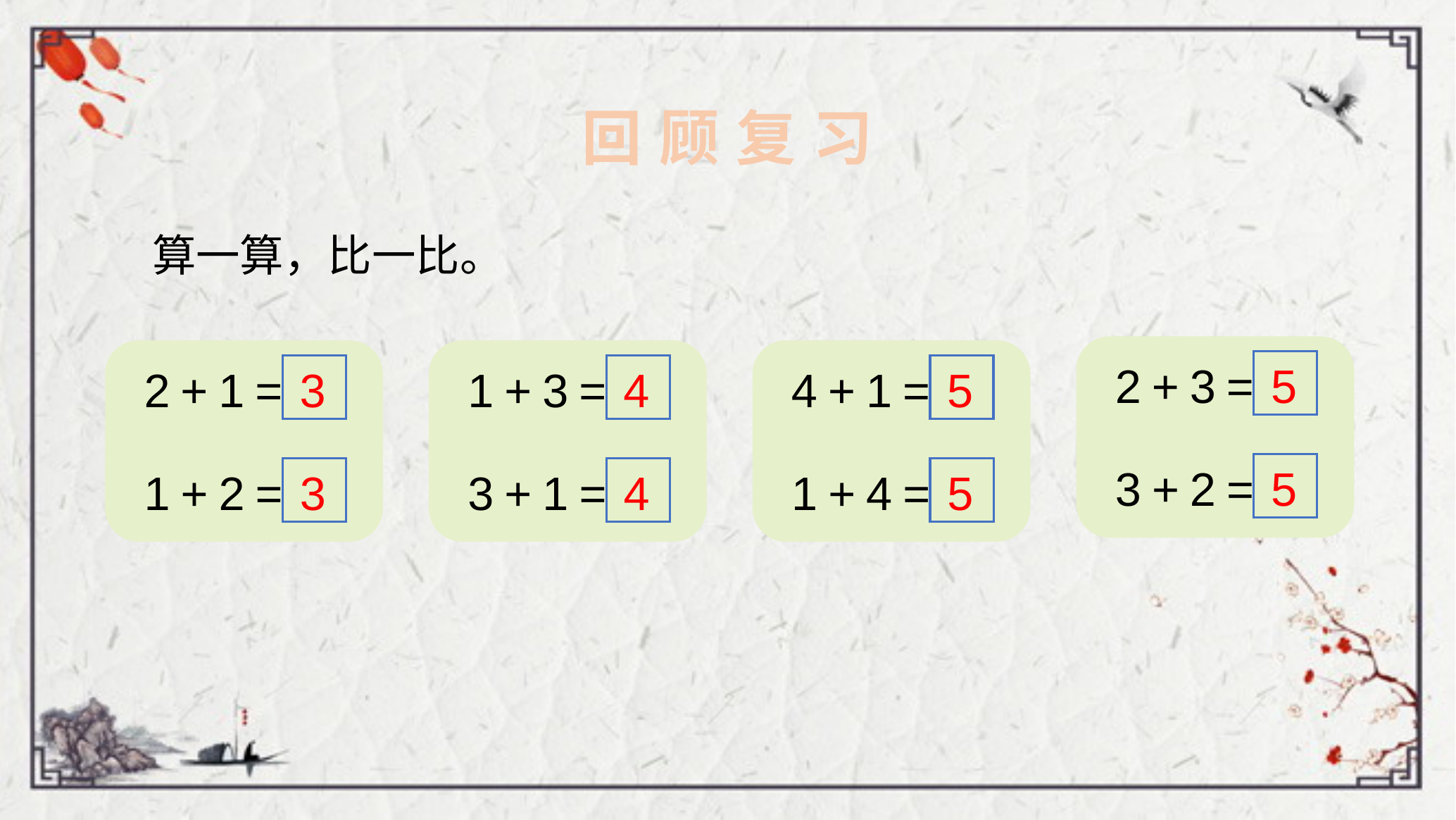

回 顾 复 习
算一算，比一比。

2 + 3 =

3 + 2 =

2 + 1 =

1 + 2 =

1 + 3 =

3 + 1 =

4 + 1 =

1 + 4 =

5
3
4
5
5
3
4
5